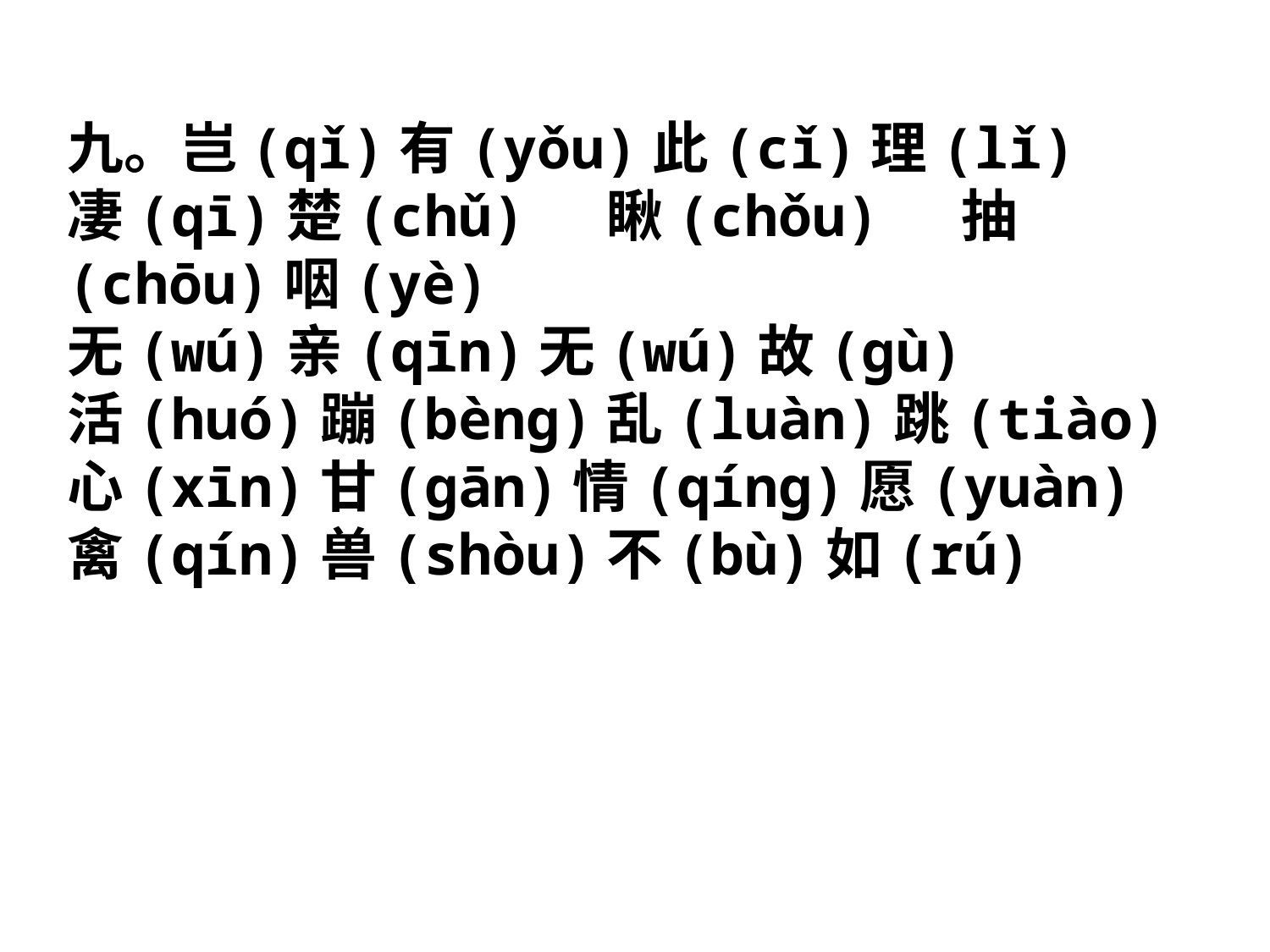

九。岂(qǐ)有(yǒu)此(cǐ)理(lǐ)
凄(qī)楚(chǔ)  瞅(chǒu)  抽(chōu)咽(yè)
无(wú)亲(qīn)无(wú)故(gù)
活(huó)蹦(bèng)乱(luàn)跳(tiào)
心(xīn)甘(gān)情(qíng)愿(yuàn)
禽(qín)兽(shòu)不(bù)如(rú)